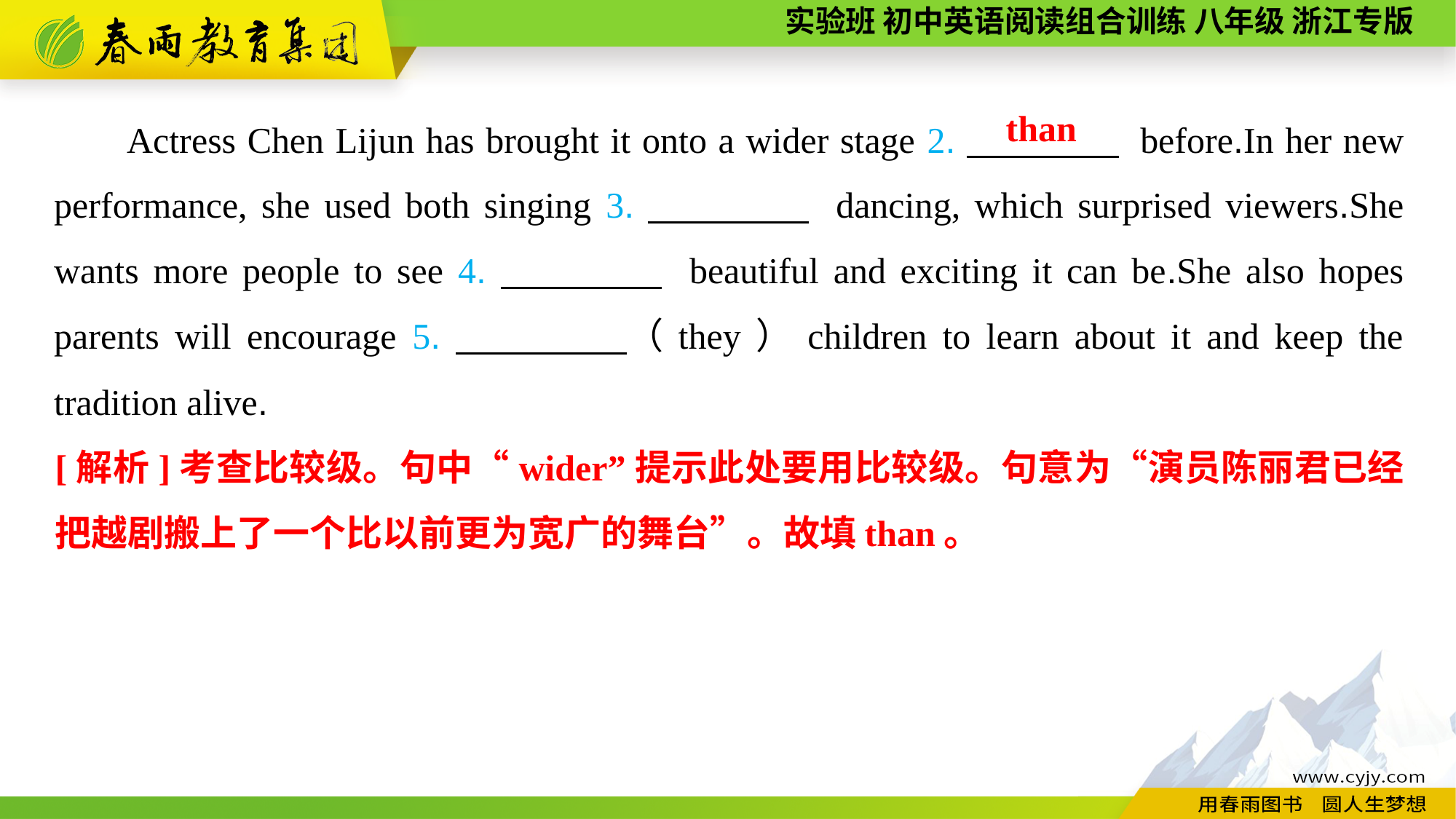

Actress Chen Lijun has brought it onto a wider stage 2.　　　　 before.In her new performance, she used both singing 3.　　　　 dancing, which surprised viewers.She wants more people to see 4.　　　　 beautiful and exciting it can be.She also hopes parents will encourage 5.　　　　（they）children to learn about it and keep the tradition alive.
than
[解析]考查比较级。句中“wider”提示此处要用比较级。句意为“演员陈丽君已经把越剧搬上了一个比以前更为宽广的舞台”。故填than。